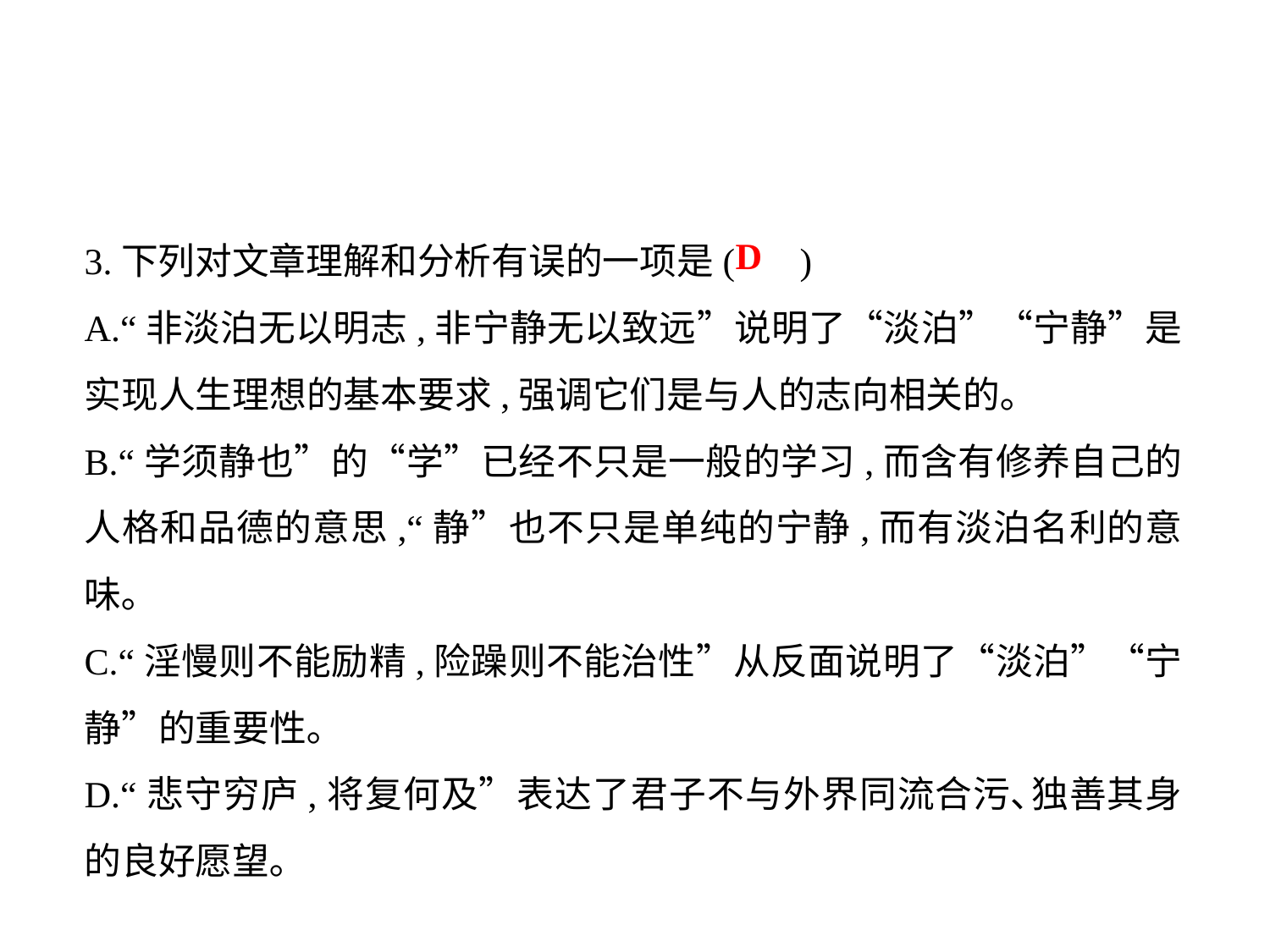

3.下列对文章理解和分析有误的一项是(       )
A.“非淡泊无以明志,非宁静无以致远”说明了“淡泊”“宁静”是实现人生理想的基本要求,强调它们是与人的志向相关的｡
B.“学须静也”的“学”已经不只是一般的学习,而含有修养自己的人格和品德的意思,“静”也不只是单纯的宁静,而有淡泊名利的意味｡
C.“淫慢则不能励精,险躁则不能治性”从反面说明了“淡泊”“宁静”的重要性｡
D.“悲守穷庐,将复何及”表达了君子不与外界同流合污､独善其身的良好愿望｡
D